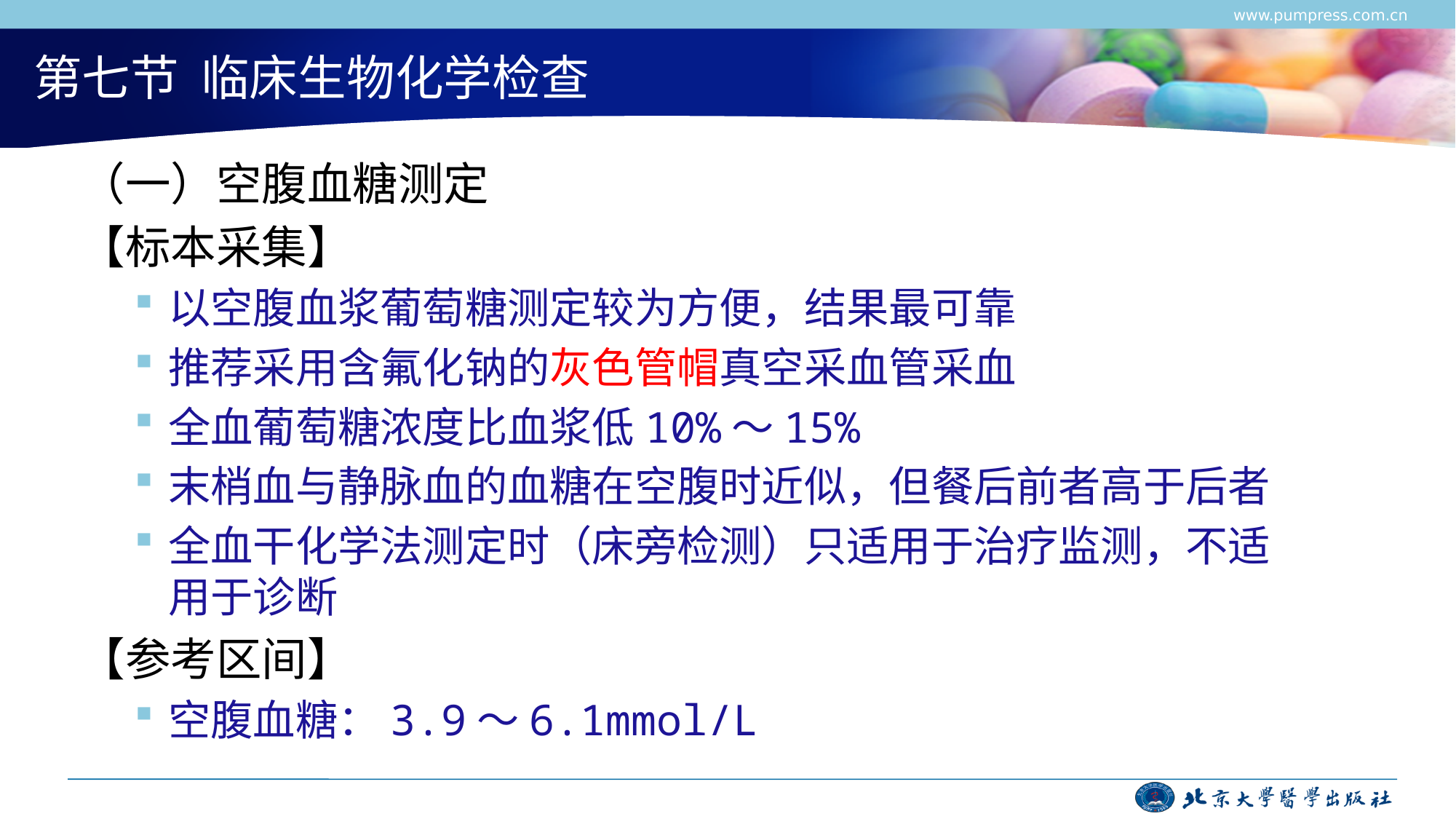

www.pumpress.com.cn
# 第七节  临床生物化学检查
（一）空腹血糖测定
【标本采集】
以空腹血浆葡萄糖测定较为方便，结果最可靠
推荐采用含氟化钠的灰色管帽真空采血管采血
全血葡萄糖浓度比血浆低10%～15%
末梢血与静脉血的血糖在空腹时近似，但餐后前者高于后者
全血干化学法测定时（床旁检测）只适用于治疗监测，不适用于诊断
【参考区间】
空腹血糖：3.9～6.1mmol/L